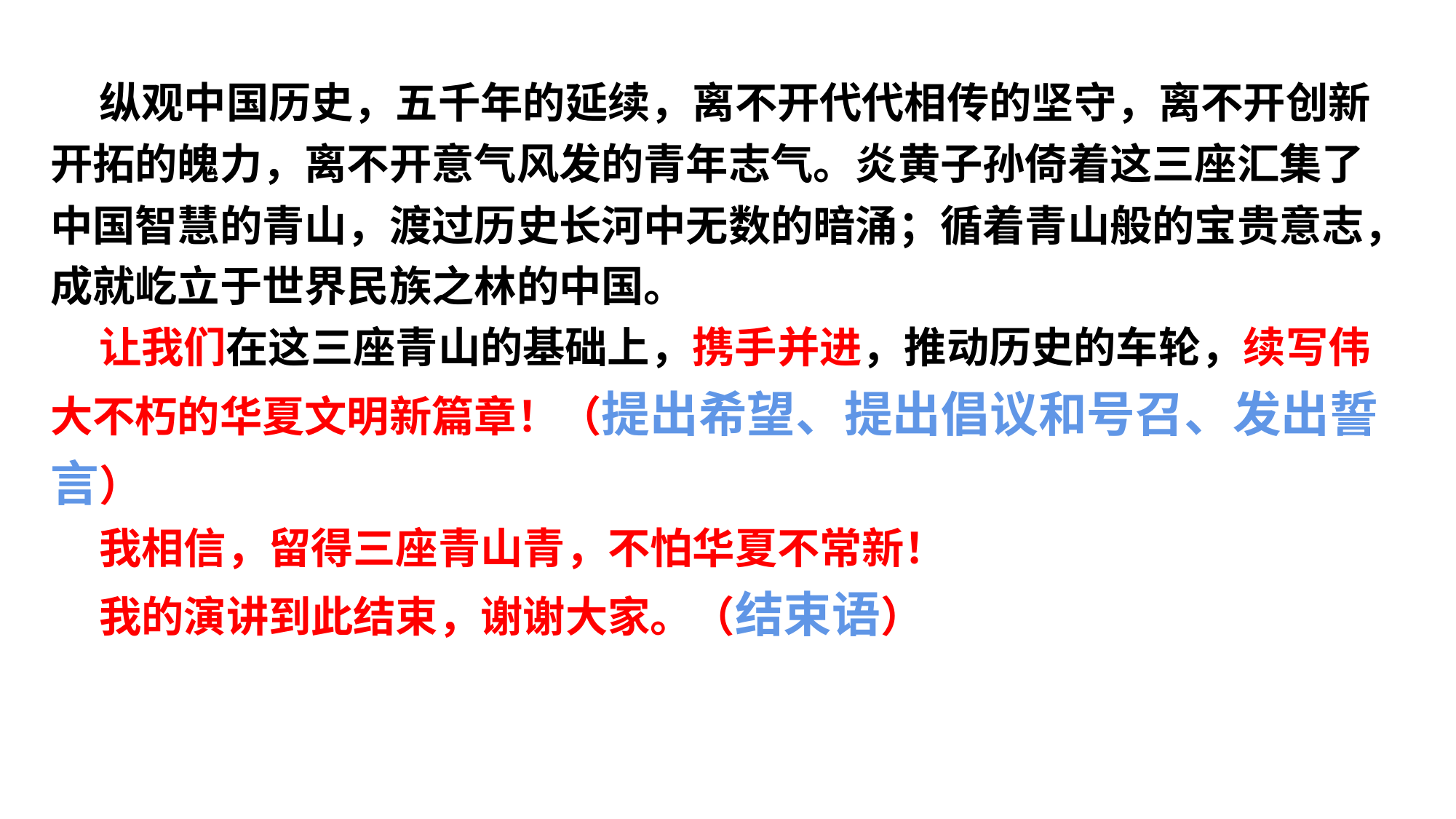

纵观中国历史，五千年的延续，离不开代代相传的坚守，离不开创新开拓的魄力，离不开意气风发的青年志气。炎黄子孙倚着这三座汇集了中国智慧的青山，渡过历史长河中无数的暗涌；循着青山般的宝贵意志，成就屹立于世界民族之林的中国。
    让我们在这三座青山的基础上，携手并进，推动历史的车轮，续写伟大不朽的华夏文明新篇章！（提出希望、提出倡议和号召、发出誓言）
    我相信，留得三座青山青，不怕华夏不常新！
    我的演讲到此结束，谢谢大家。（结束语）